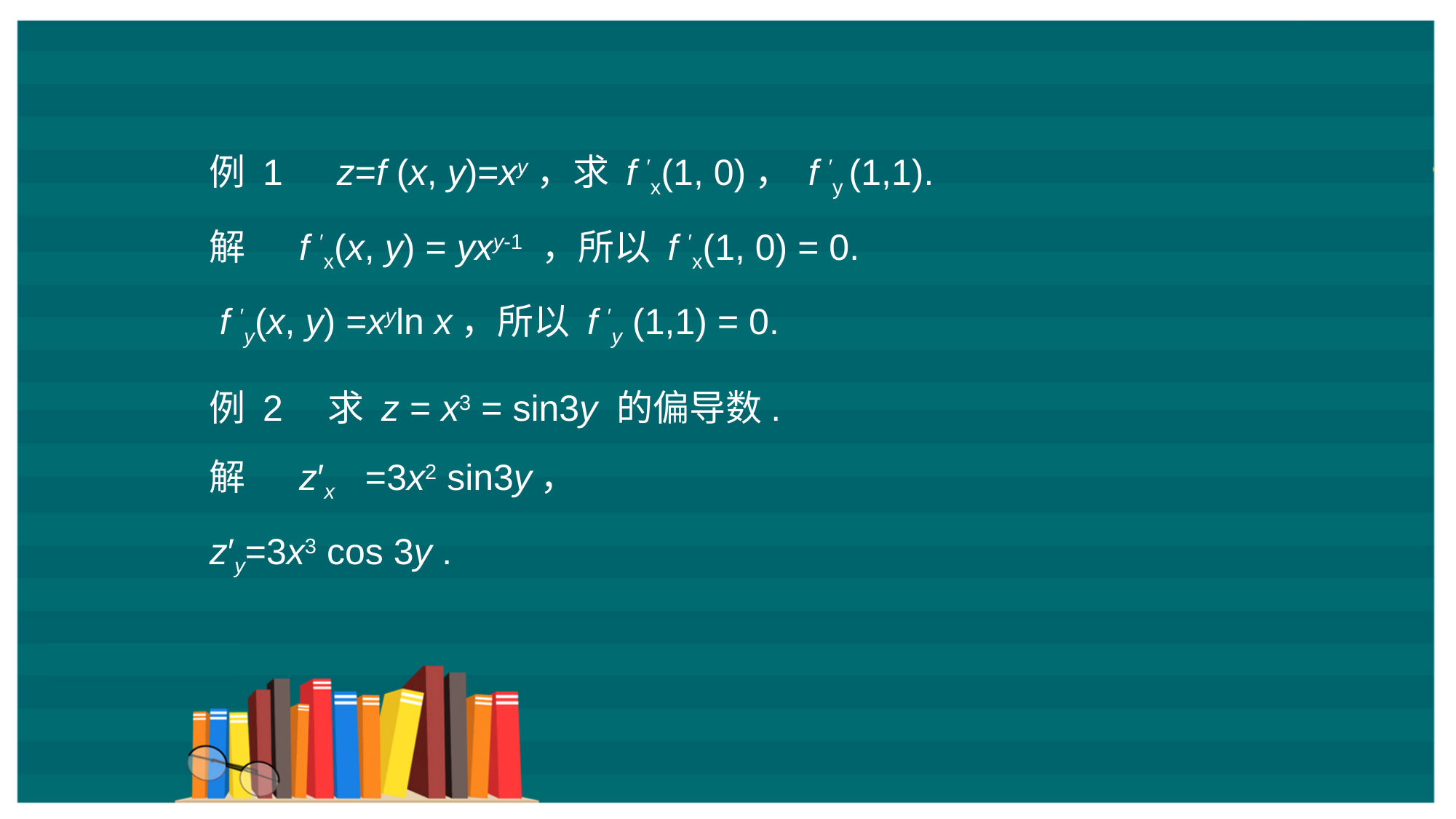

例 1　z=f (x, y)=xy，求 f ′x(1, 0)， f ′y (1,1).
解　 f ′x(x, y) = yxy-1 ，所以 f ′x(1, 0) = 0.
 f ′y(x, y) =xyln x，所以 f ′y (1,1) = 0.
例 2　求 z = x3 = sin3y 的偏导数.
解　 z′x   =3x2 sin3y，
z′y=3x3 cos 3y .